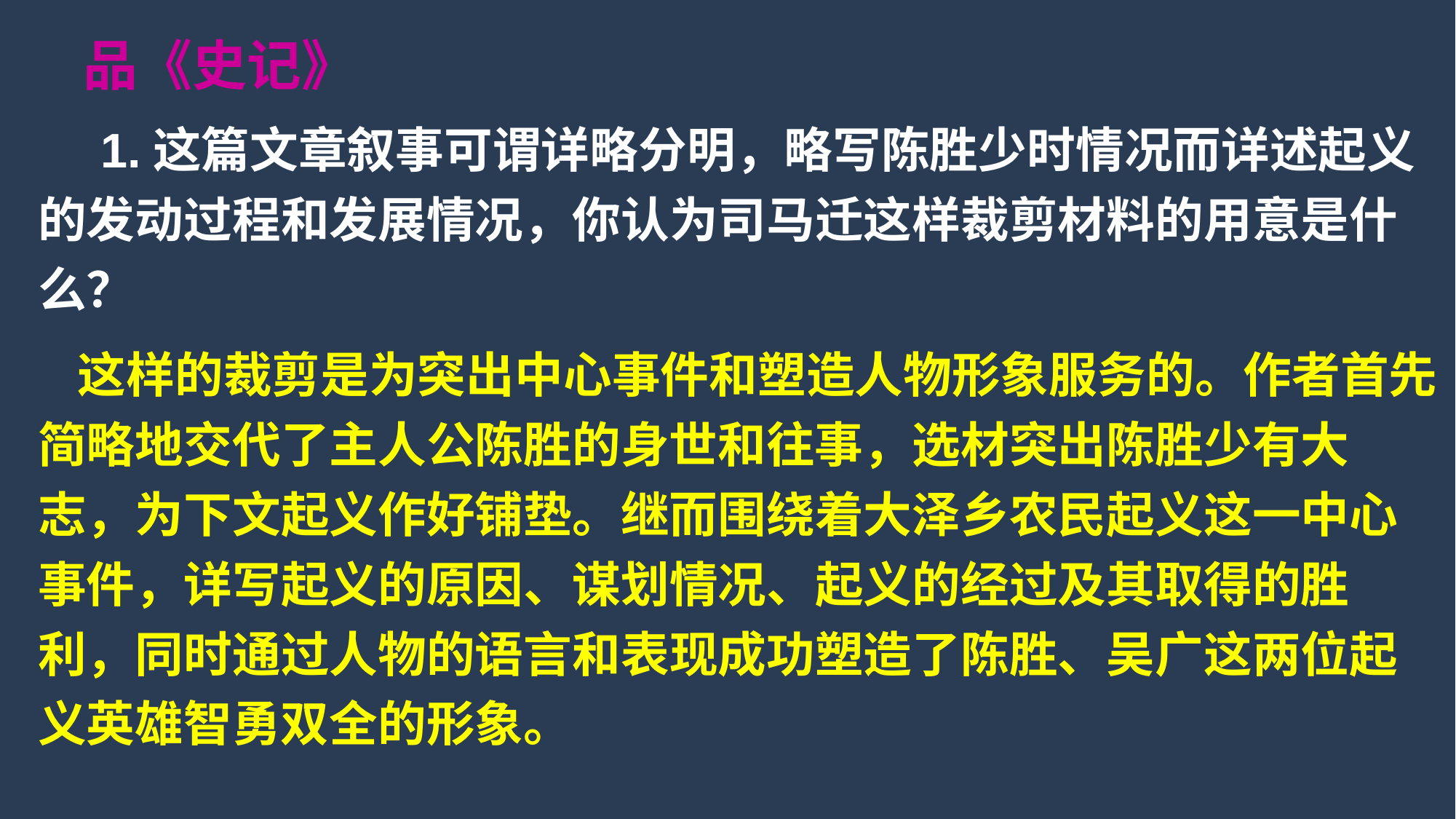

品《史记》
               1.这篇文章叙事可谓详略分明，略写陈胜少时情况而详述起义的发动过程和发展情况，你认为司马迁这样裁剪材料的用意是什么？
     这样的裁剪是为突出中心事件和塑造人物形象服务的。作者首先简略地交代了主人公陈胜的身世和往事，选材突出陈胜少有大志，为下文起义作好铺垫。继而围绕着大泽乡农民起义这一中心事件，详写起义的原因、谋划情况、起义的经过及其取得的胜利，同时通过人物的语言和表现成功塑造了陈胜、吴广这两位起义英雄智勇双全的形象。